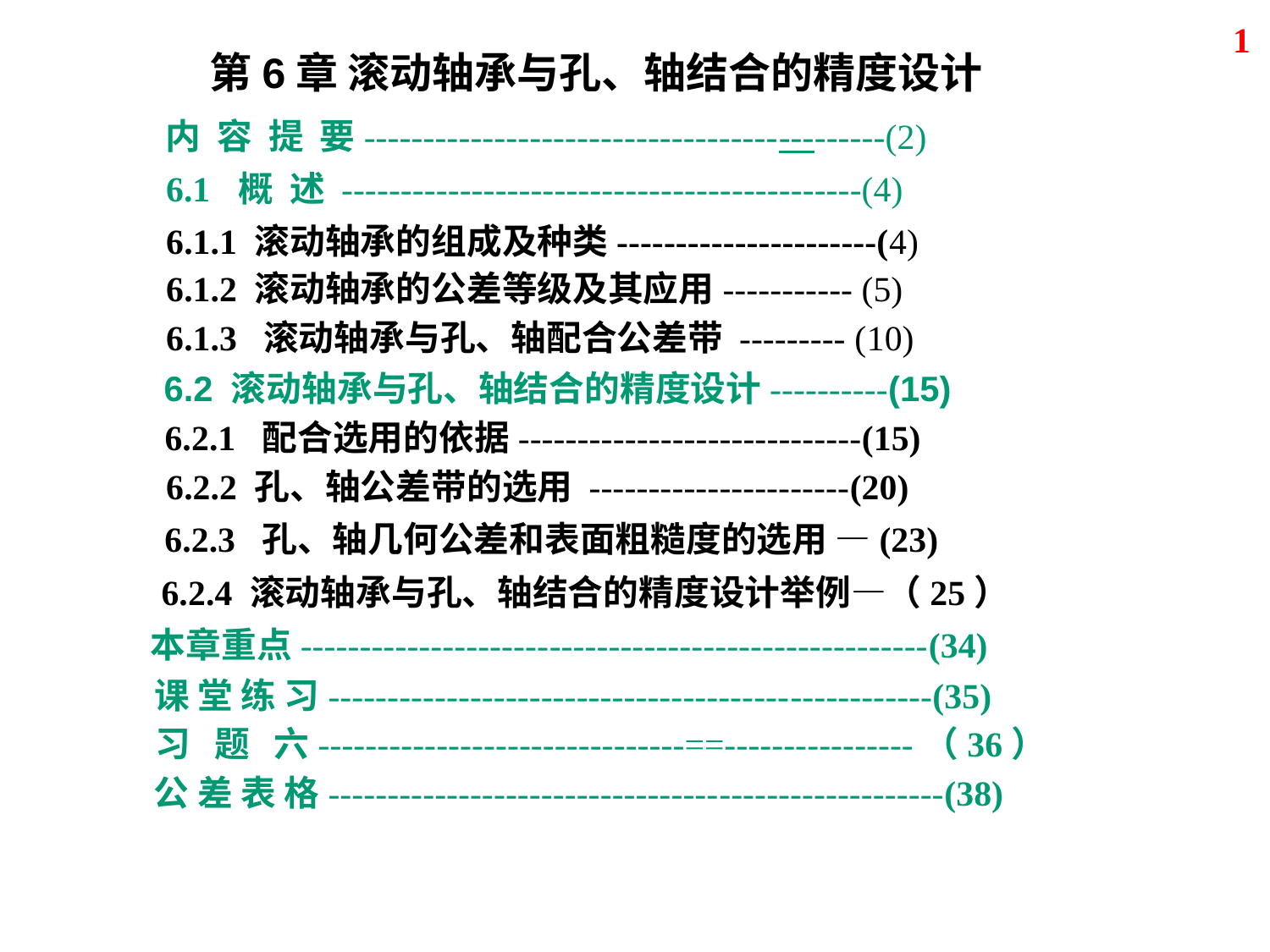

1
第6章 滚动轴承与孔、轴结合的精度设计
内  容  提  要--------------------------------------------(2)
6.1  概  述 --------------------------------------------(4)
6.1.1 滚动轴承的组成及种类----------------------(4)
6.1.2 滚动轴承的公差等级及其应用----------- (5)
6.1.3  滚动轴承与孔、轴配合公差带 --------- (10)
6.2 滚动轴承与孔、轴结合的精度设计----------(15)
6.2.1  配合选用的依据-----------------------------(15)
6.2.2 孔、轴公差带的选用 ----------------------(20)
6.2.3  孔、轴几何公差和表面粗糙度的选用 —(23)
6.2.4 滚动轴承与孔、轴结合的精度设计举例—（25）
本章重点-----------------------------------------------------(34)
课 堂 练 习---------------------------------------------------(35)
习   题   六-------------------------------==----------------（36）
公 差 表 格----------------------------------------------------(38)